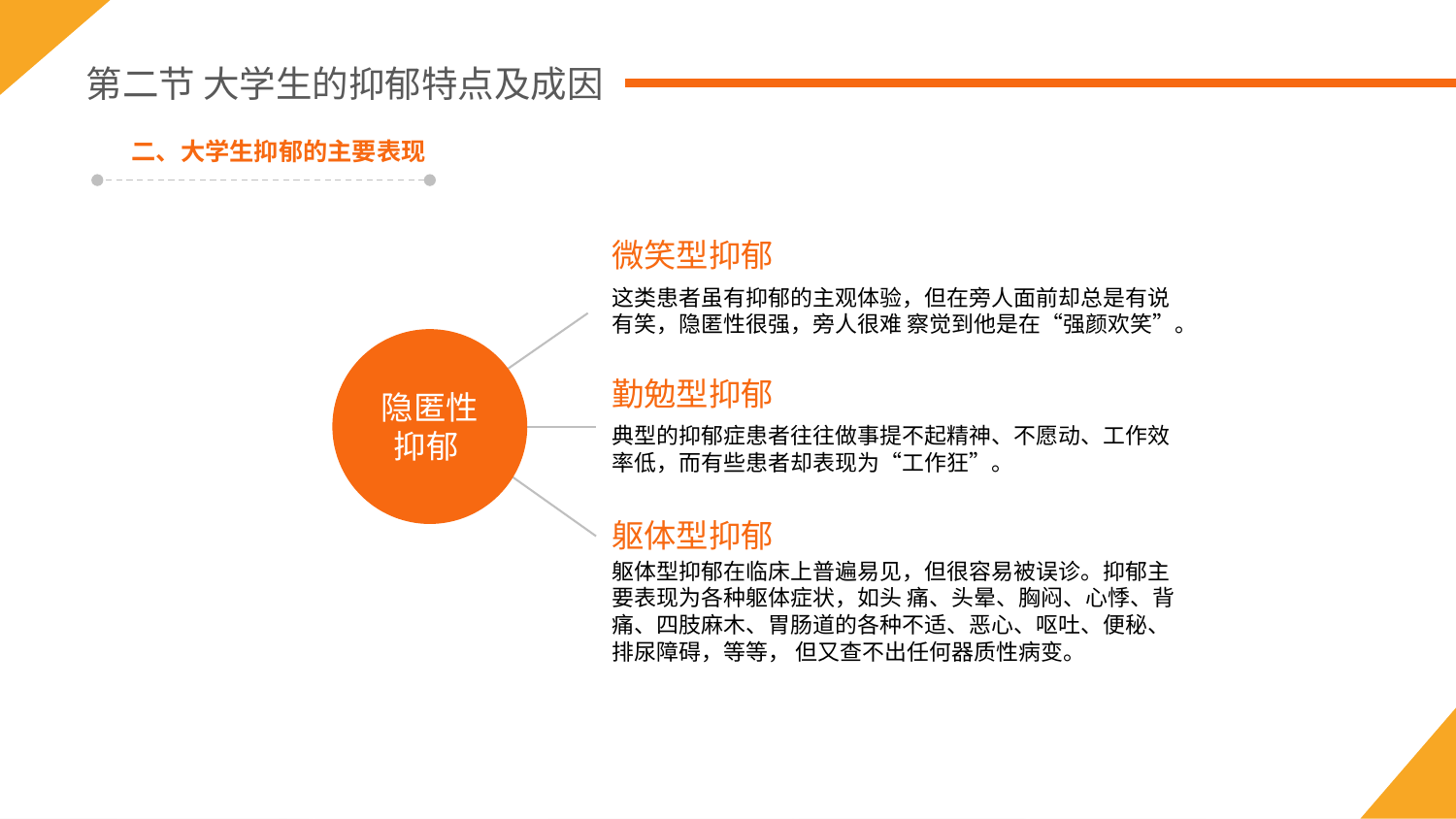

第二节 大学生的抑郁特点及成因
二、大学生抑郁的主要表现
微笑型抑郁
这类患者虽有抑郁的主观体验，但在旁人面前却总是有说有笑，隐匿性很强，旁人很难 察觉到他是在“强颜欢笑”。
隐匿性抑郁
勤勉型抑郁
典型的抑郁症患者往往做事提不起精神、不愿动、工作效率低，而有些患者却表现为“工作狂”。
躯体型抑郁
躯体型抑郁在临床上普遍易见，但很容易被误诊。抑郁主要表现为各种躯体症状，如头 痛、头晕、胸闷、心悸、背痛、四肢麻木、胃肠道的各种不适、恶心、呕吐、便秘、排尿障碍，等等， 但又查不出任何器质性病变。